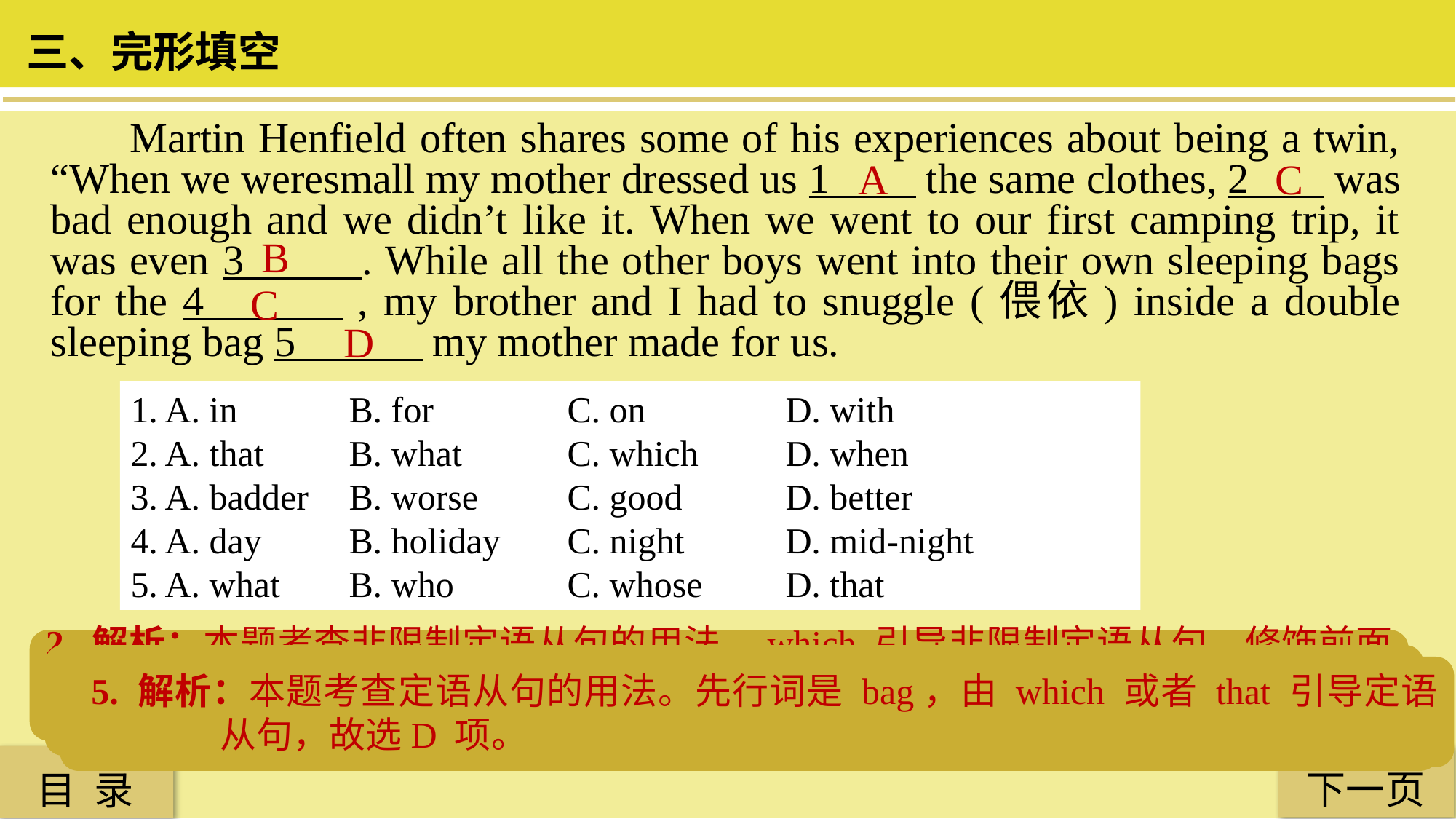

三、完形填空
      Martin Henfield often shares some of his experiences about being a twin, “When we weresmall my mother dressed us 1         the same clothes, 2        was bad enough and we didn’t like it. When we went to our first camping trip, it was even 3         . While all the other boys went into their own sleeping bags for the 4          , my brother and I had to snuggle (偎依) inside a double sleeping bag 5             my mother made for us.
A
C
B
C
D
1. A. in 	B. for 		C. on 		D. with
2. A. that 	B. what 	C. which 	D. when
3. A. badder 	B. worse 	C. good 	D. better
4. A. day 	B. holiday 	C. night 	D. mid-night
5. A. what 	B. who 	C. whose 	D. that
2. 解析：本题考查非限制定语从句的用法。which 引导非限制定语从句，修饰前面的整句话，补充说明“妈妈给我们穿同样的衣服”这件事产生的后果，故选 C 项。
1. 解析：本题考查动词短语固定搭配。“给某人穿（衣服）”应为 dress sb. in，故选 A 项。
3. 解析：本题考查形容词比较级。even 修饰形容词比较级，根据下文可知露营中的情况比平时更糟糕，故选 B 项。
5. 解析：本题考查定语从句的用法。先行词是 bag，由 which 或者 that 引导定语从句，故选D 项。
4. 解析：本题为常识题。睡袋应用于夜间，故选 C 项。